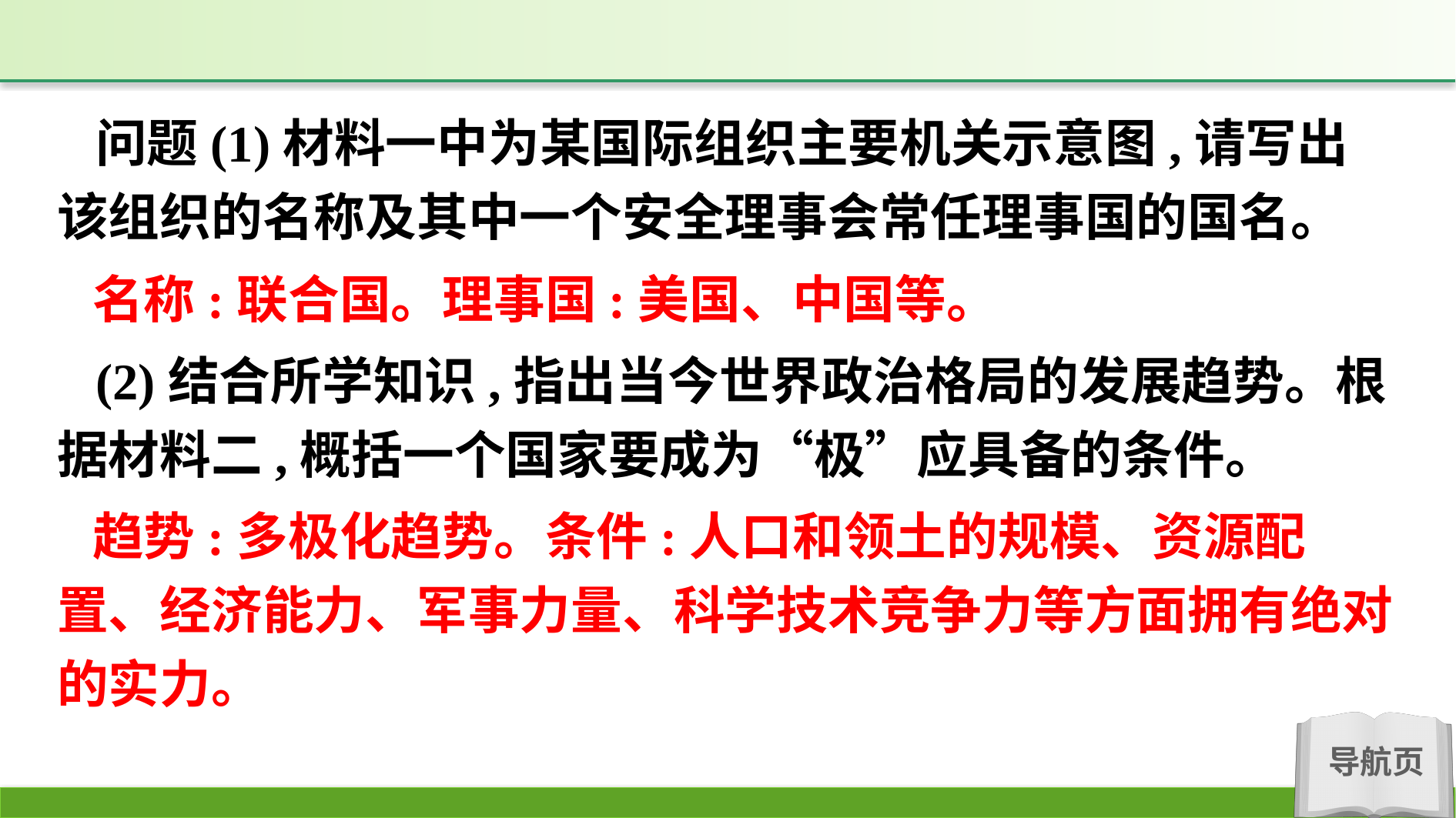

问题(1)材料一中为某国际组织主要机关示意图,请写出该组织的名称及其中一个安全理事会常任理事国的国名。
名称:联合国。理事国:美国、中国等。
(2)结合所学知识,指出当今世界政治格局的发展趋势。根据材料二,概括一个国家要成为“极”应具备的条件。
趋势:多极化趋势。条件:人口和领土的规模、资源配置、经济能力、军事力量、科学技术竞争力等方面拥有绝对的实力。